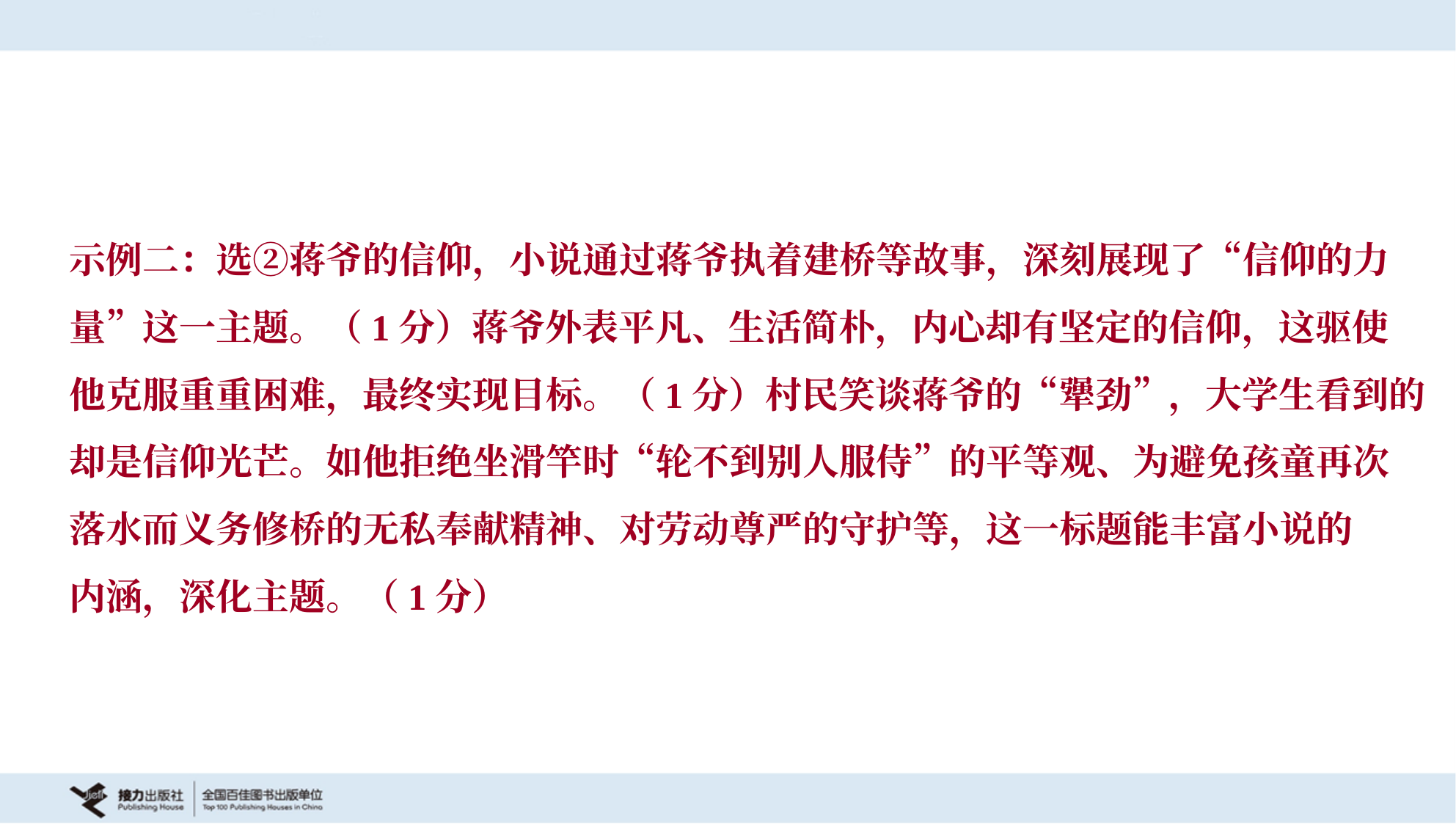

示例二：选②蒋爷的信仰，小说通过蒋爷执着建桥等故事，深刻展现了“信仰的力
量”这一主题。（1分）蒋爷外表平凡、生活简朴，内心却有坚定的信仰，这驱使
他克服重重困难，最终实现目标。（1分）村民笑谈蒋爷的“犟劲”，大学生看到的
却是信仰光芒。如他拒绝坐滑竿时“轮不到别人服侍”的平等观、为避免孩童再次
落水而义务修桥的无私奉献精神、对劳动尊严的守护等，这一标题能丰富小说的
内涵，深化主题。（1分）